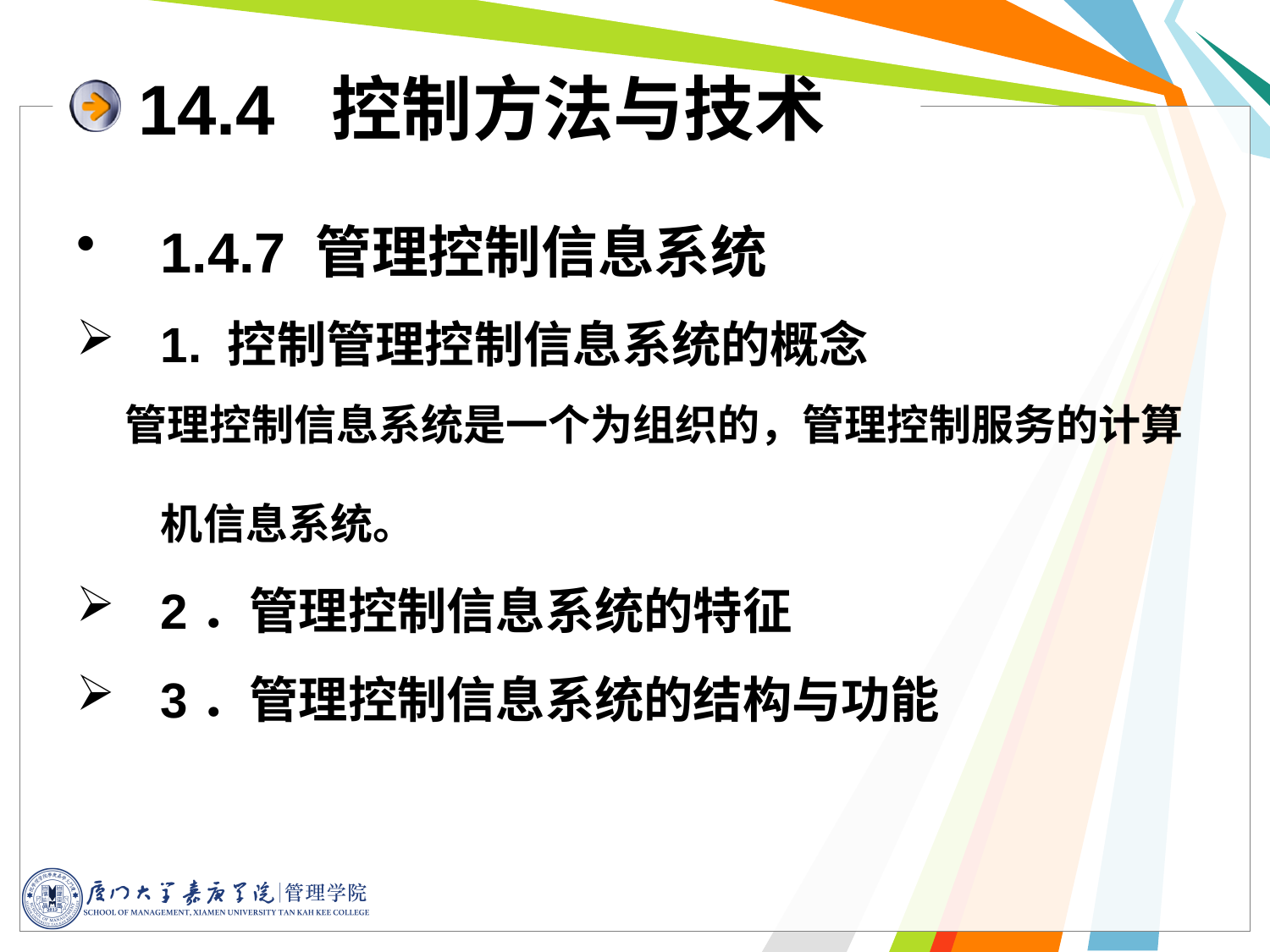

14.4  控制方法与技术
1.4.7 管理控制信息系统
1. 控制管理控制信息系统的概念
    管理控制信息系统是一个为组织的，管理控制服务的计算机信息系统。
2．管理控制信息系统的特征
3．管理控制信息系统的结构与功能